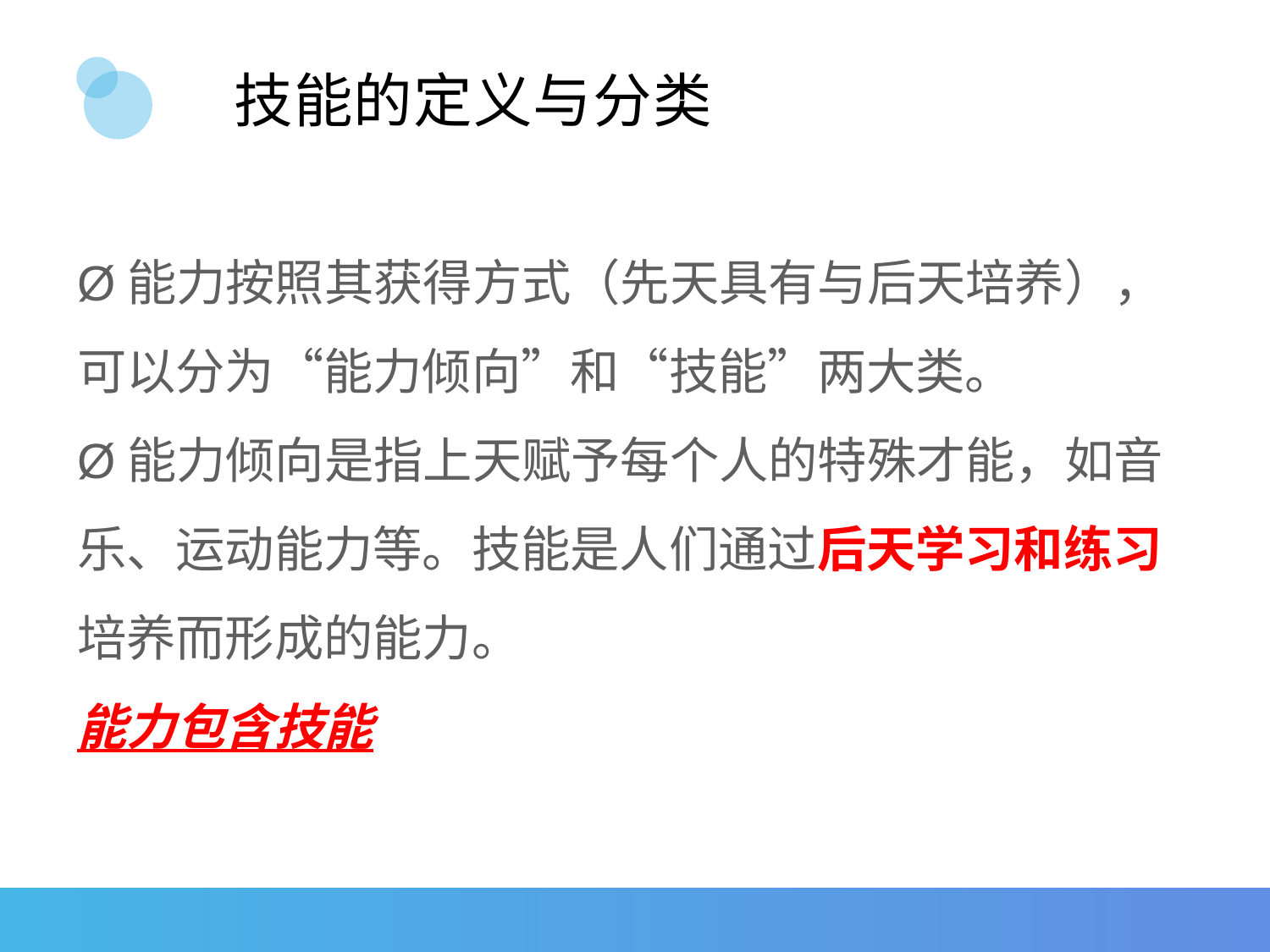

# 技能的定义与分类

Ø能力按照其获得方式（先天具有与后天培养），可以分为“能力倾向”和“技能”两大类。
Ø能力倾向是指上天赋予每个人的特殊才能，如音乐、运动能力等。技能是人们通过后天学习和练习培养而形成的能力。
能力包含技能